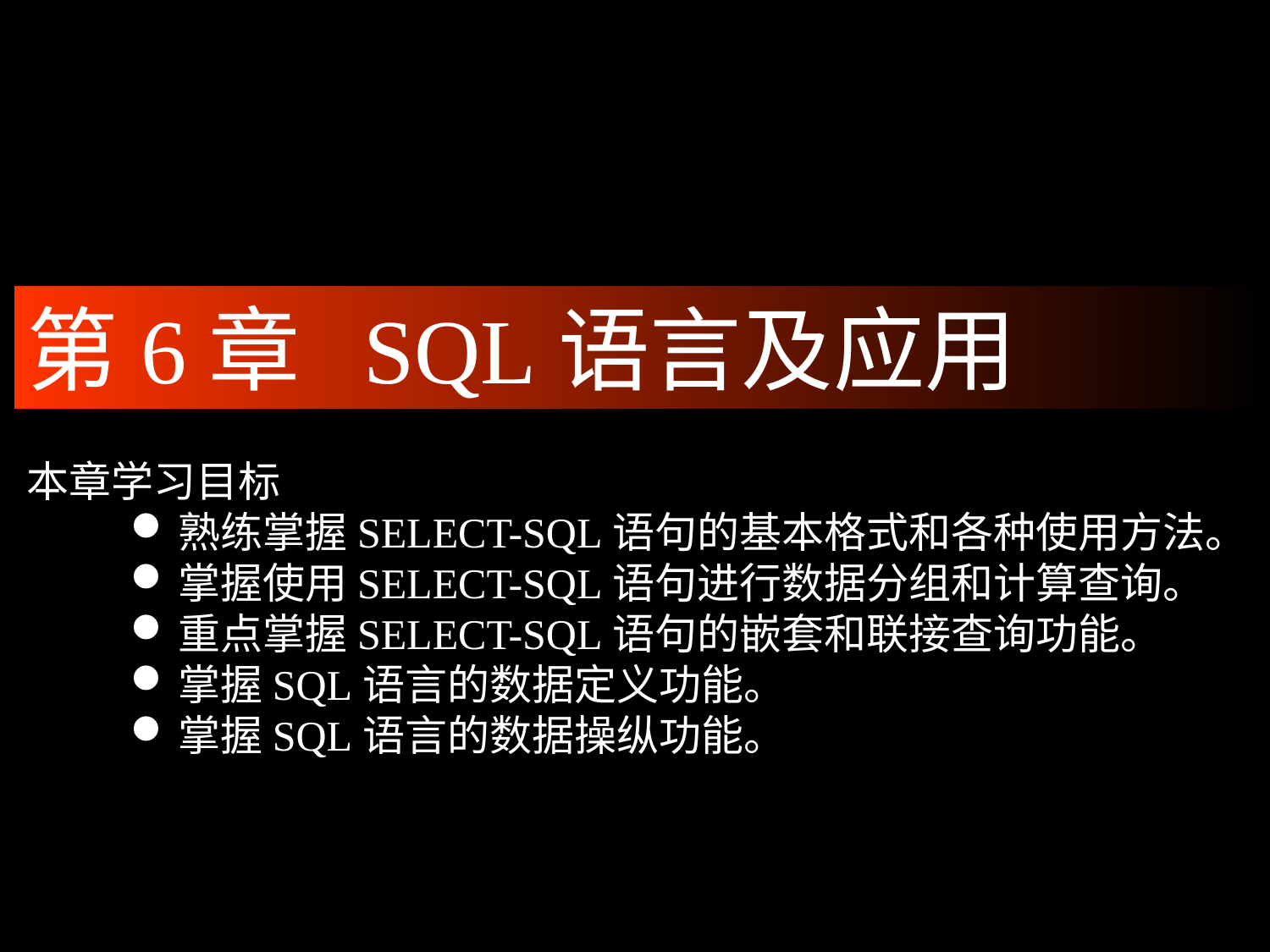

第6章  SQL语言及应用
本章学习目标
熟练掌握SELECT-SQL语句的基本格式和各种使用方法。
掌握使用SELECT-SQL语句进行数据分组和计算查询。
重点掌握SELECT-SQL语句的嵌套和联接查询功能。
掌握SQL语言的数据定义功能。
掌握SQL语言的数据操纵功能。